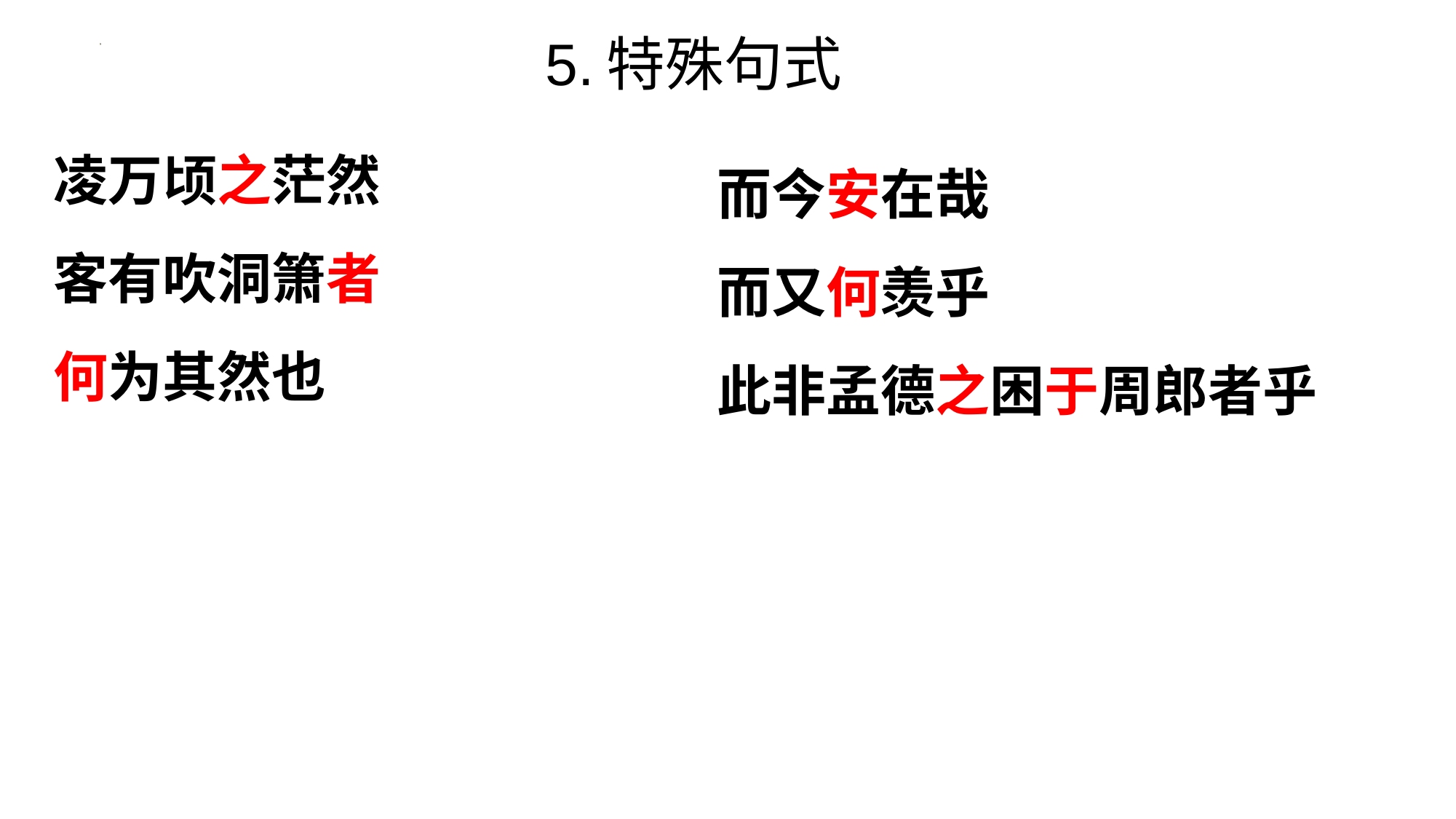

5.特殊句式

凌万顷之茫然
客有吹洞箫者
何为其然也

而今安在哉
而又何羡乎
此非孟德之困于周郎者乎